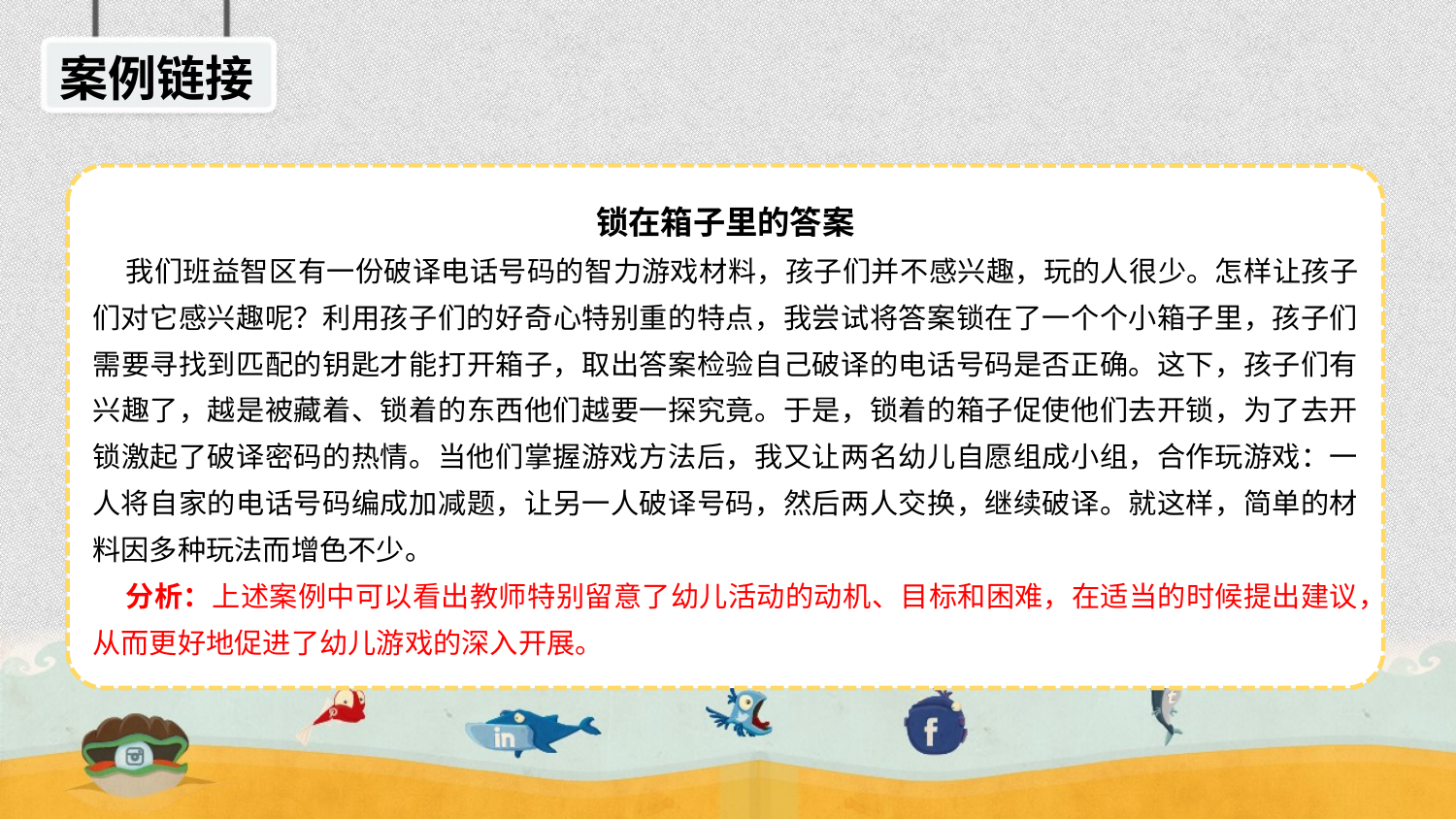

案例链接
锁在箱子里的答案
    我们班益智区有一份破译电话号码的智力游戏材料，孩子们并不感兴趣，玩的人很少。怎样让孩子们对它感兴趣呢？利用孩子们的好奇心特别重的特点，我尝试将答案锁在了一个个小箱子里，孩子们需要寻找到匹配的钥匙才能打开箱子，取出答案检验自己破译的电话号码是否正确。这下，孩子们有兴趣了，越是被藏着、锁着的东西他们越要一探究竟。于是，锁着的箱子促使他们去开锁，为了去开锁激起了破译密码的热情。当他们掌握游戏方法后，我又让两名幼儿自愿组成小组，合作玩游戏：一人将自家的电话号码编成加减题，让另一人破译号码，然后两人交换，继续破译。就这样，简单的材料因多种玩法而增色不少。
    分析：上述案例中可以看出教师特别留意了幼儿活动的动机、目标和困难，在适当的时候提出建议，从而更好地促进了幼儿游戏的深入开展。